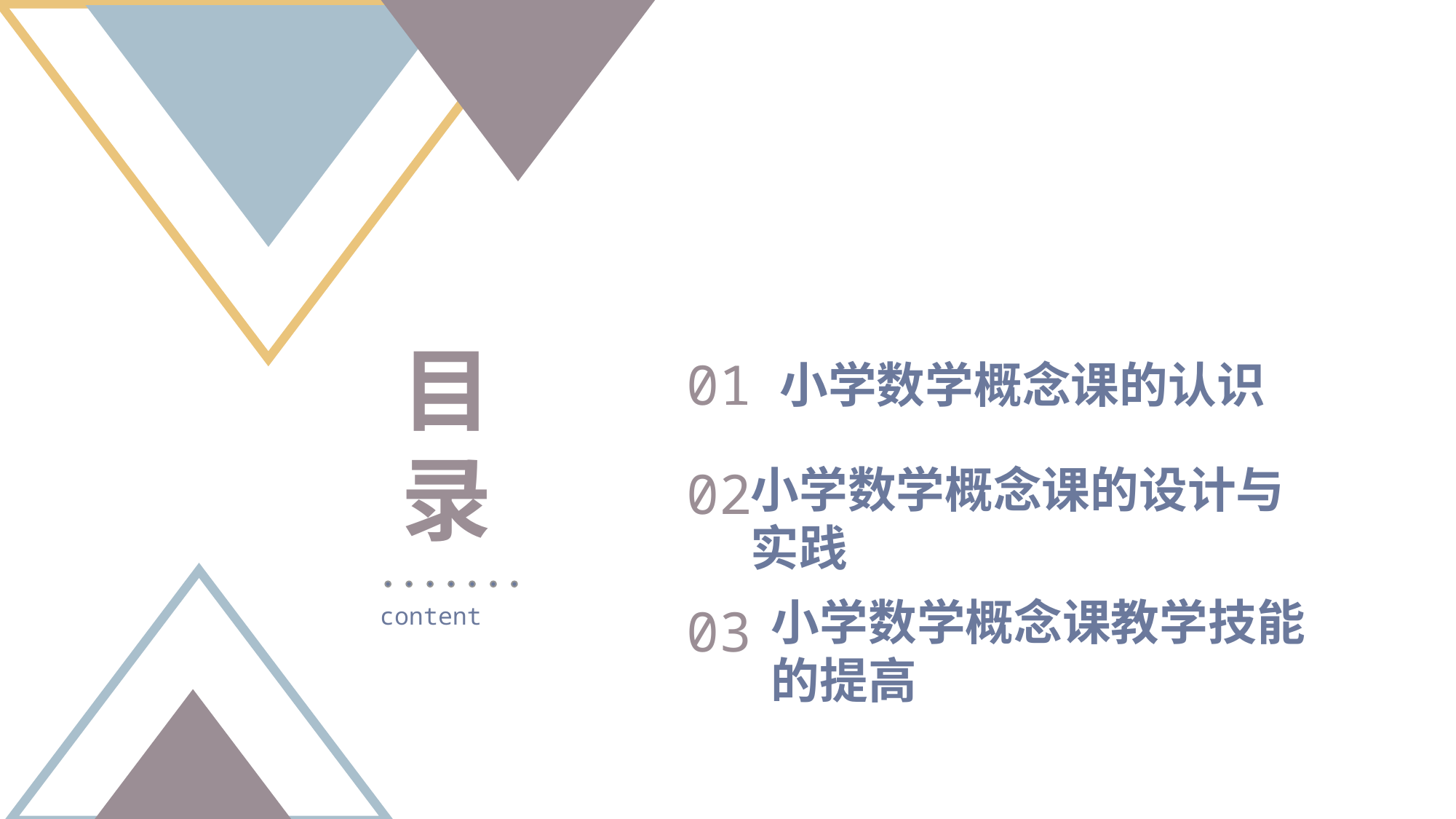

目 录
01
小学数学概念课的认识
02
小学数学概念课的设计与实践

小学数学概念课教学技能的提高
03
content